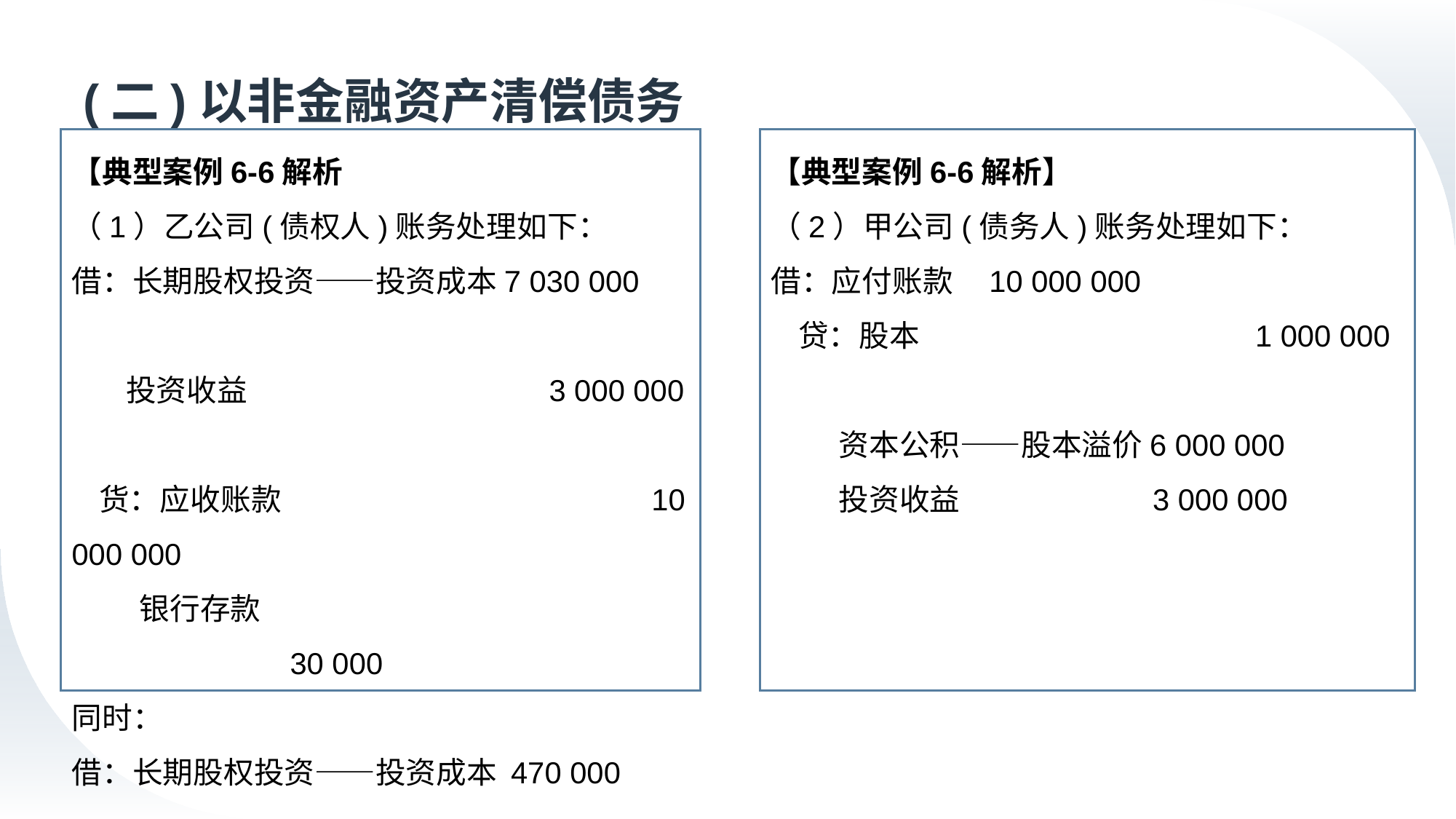

# (二)以非金融资产清偿债务
【典型案例6-6解析
（1）乙公司(债权人)账务处理如下：
借：长期股权投资——投资成本7 030 000
       投资收益		   	     3 000 000
   货：应收账款		   	   	    10 000 000
         银行存款	   	   	   	   	   	30 000
同时：
借：长期股权投资——投资成本 470 000
    贷：营业外收入		       470 000
【典型案例6-6解析】
（2）甲公司(债务人)账务处理如下：
借：应付账款	10 000 000
   贷：股本		   	      1 000 000
         资本公积——股本溢价6 000 000
         投资收益	   	       3 000 000